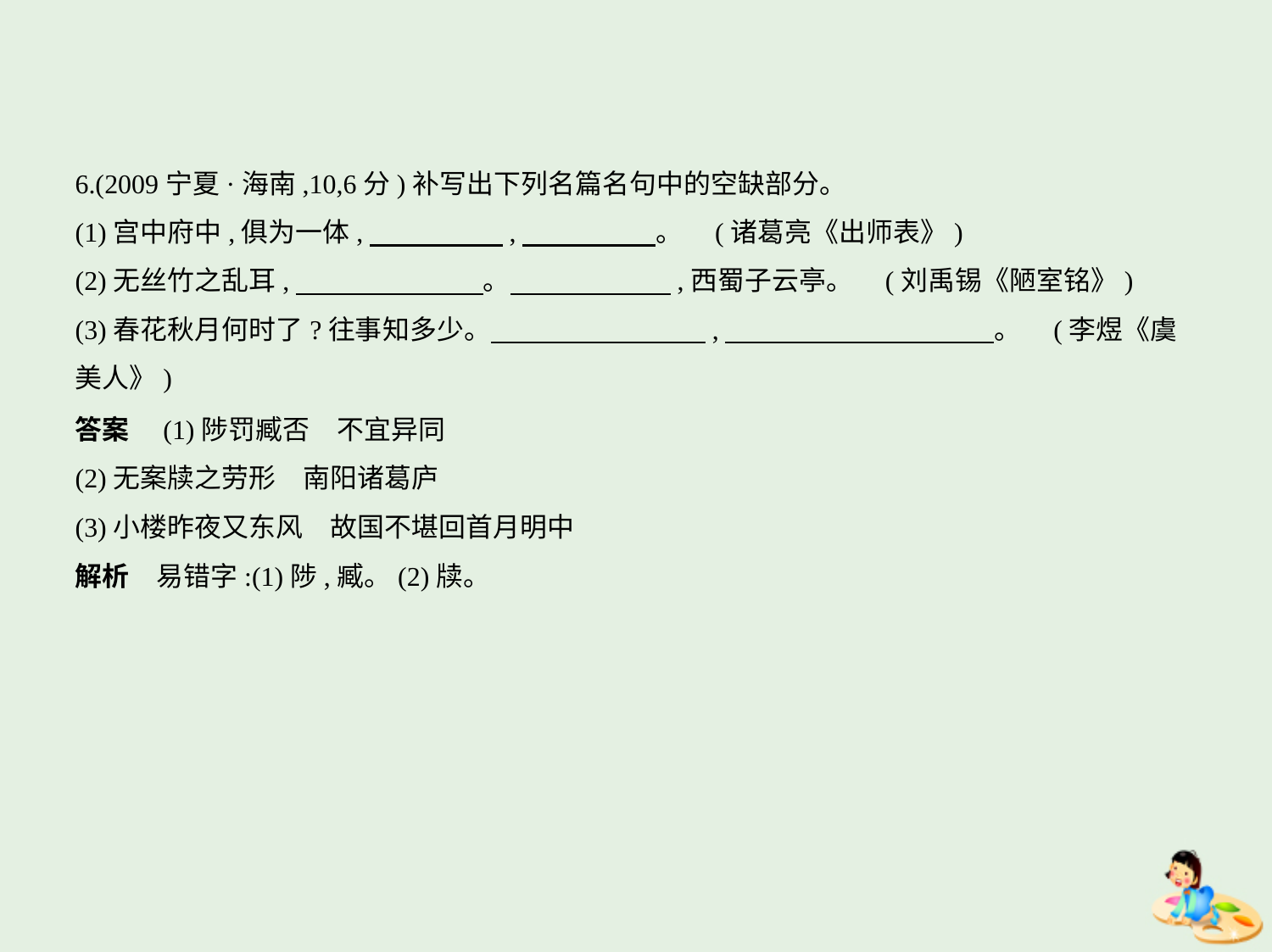

6.(2009宁夏·海南,10,6分)补写出下列名篇名句中的空缺部分。
(1)宫中府中,俱为一体,　　　　    ,　　　　    。 (诸葛亮《出师表》)
(2)无丝竹之乱耳,　　　　　　    。　　　　　    ,西蜀子云亭。 (刘禹锡《陋室铭》)
(3)春花秋月何时了?往事知多少。　　　　　　　    ,　　　　　　　　　    。 (李煜《虞
美人》)
答案　(1)陟罚臧否　不宜异同
(2)无案牍之劳形　南阳诸葛庐
(3)小楼昨夜又东风　故国不堪回首月明中
解析　易错字:(1)陟,臧。(2)牍。